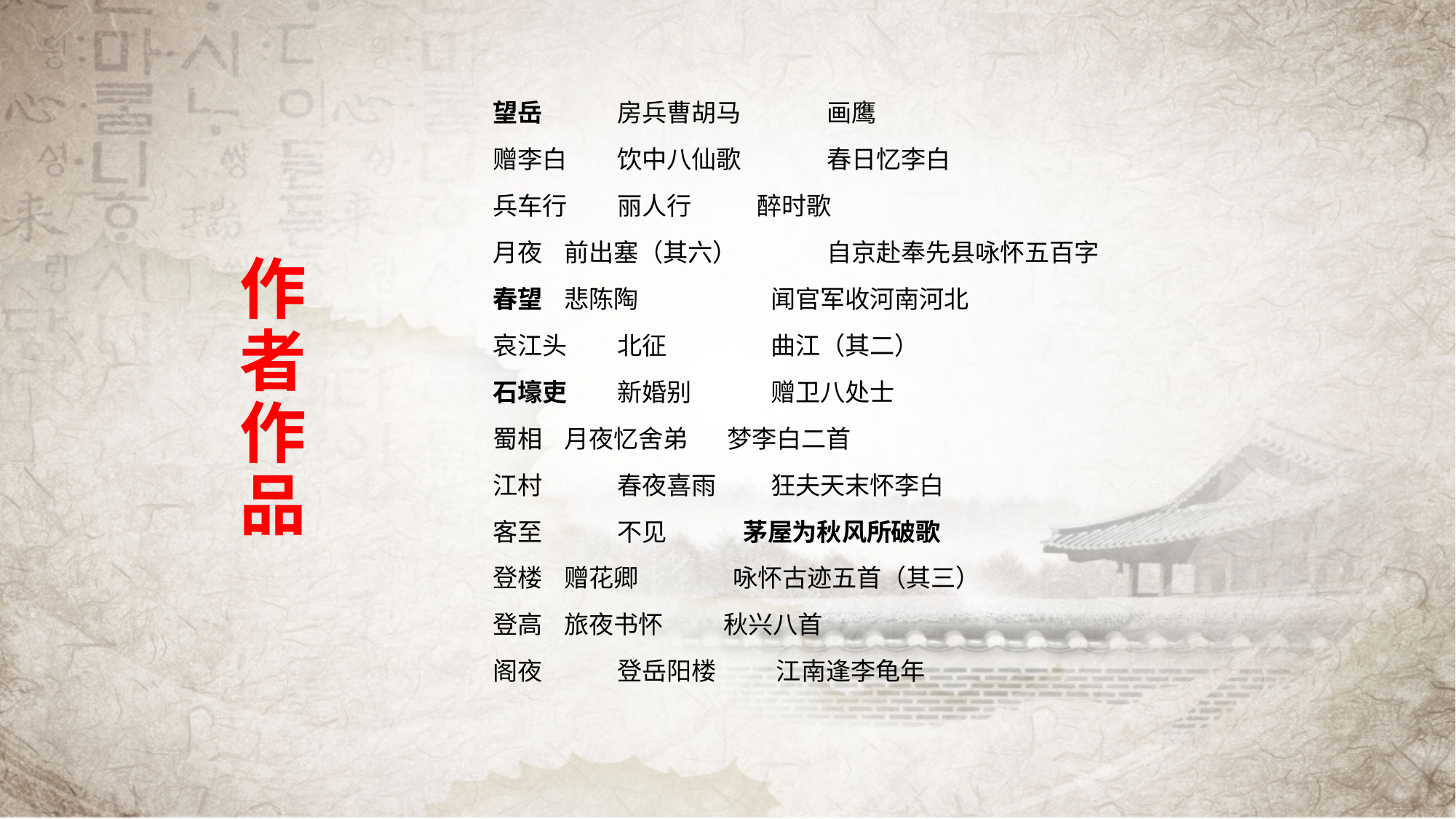

# 作 者 作 品

望岳	房兵曹胡马	  画鹰
赠李白	饮中八仙歌	  春日忆李白
兵车行	丽人行            醉时歌
月夜    前出塞（其六）	  自京赴奉先县咏怀五百字
春望    悲陈陶	          闻官军收河南河北
哀江头	北征	          曲江（其二）
石壕吏	新婚别	          赠卫八处士
蜀相    月夜忆舍弟	  梦李白二首
江村	春夜喜雨          狂夫天末怀李白
客至	不见              茅屋为秋风所破歌
登楼    赠花卿   	   咏怀古迹五首（其三）
登高    旅夜书怀           秋兴八首
阁夜	登岳阳楼           江南逢李龟年